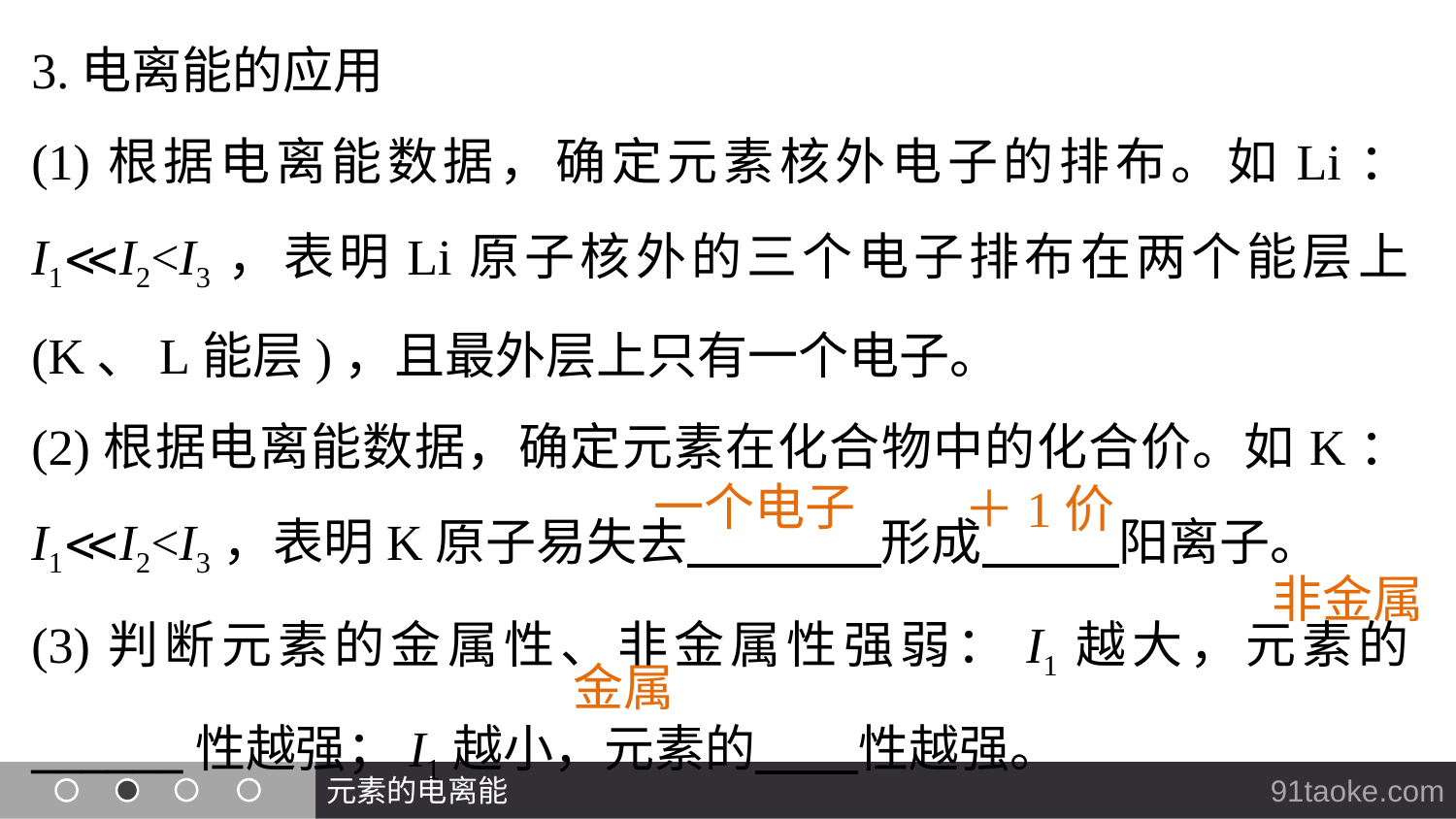

3.电离能的应用
(1)根据电离能数据，确定元素核外电子的排布。如Li：I1≪I2<I3，表明Li原子核外的三个电子排布在两个能层上(K、L能层)，且最外层上只有一个电子。
(2)根据电离能数据，确定元素在化合物中的化合价。如K：I1≪I2<I3，表明K原子易失去                 形成            阳离子。
(3)判断元素的金属性、非金属性强弱：I1越大，元素的______性越强；I1越小，元素的         性越强。
一个电子
＋1价
非金属
金属